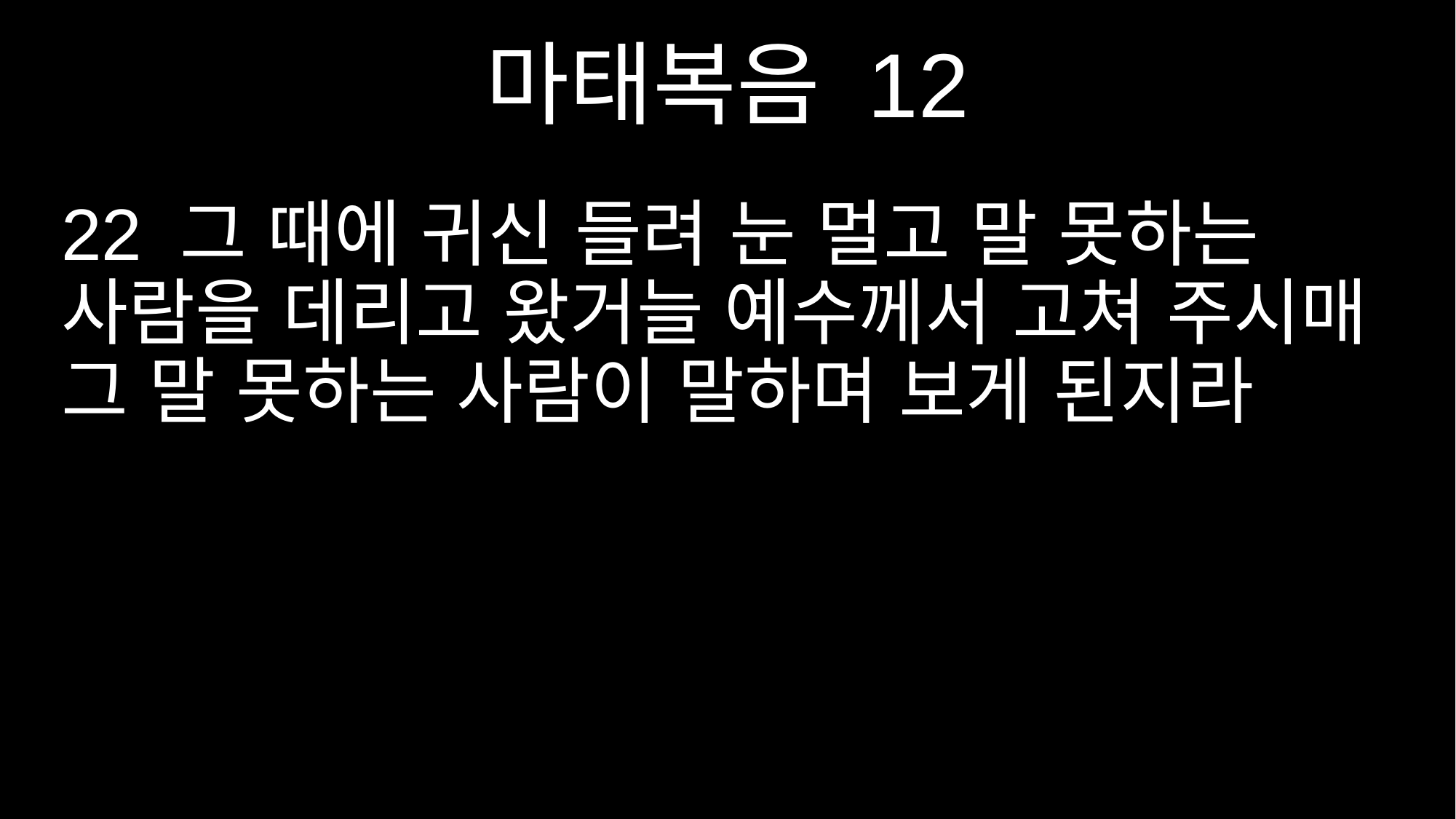

마태복음 12
22 그 때에 귀신 들려 눈 멀고 말 못하는 사람을 데리고 왔거늘 예수께서 고쳐 주시매 그 말 못하는 사람이 말하며 보게 된지라